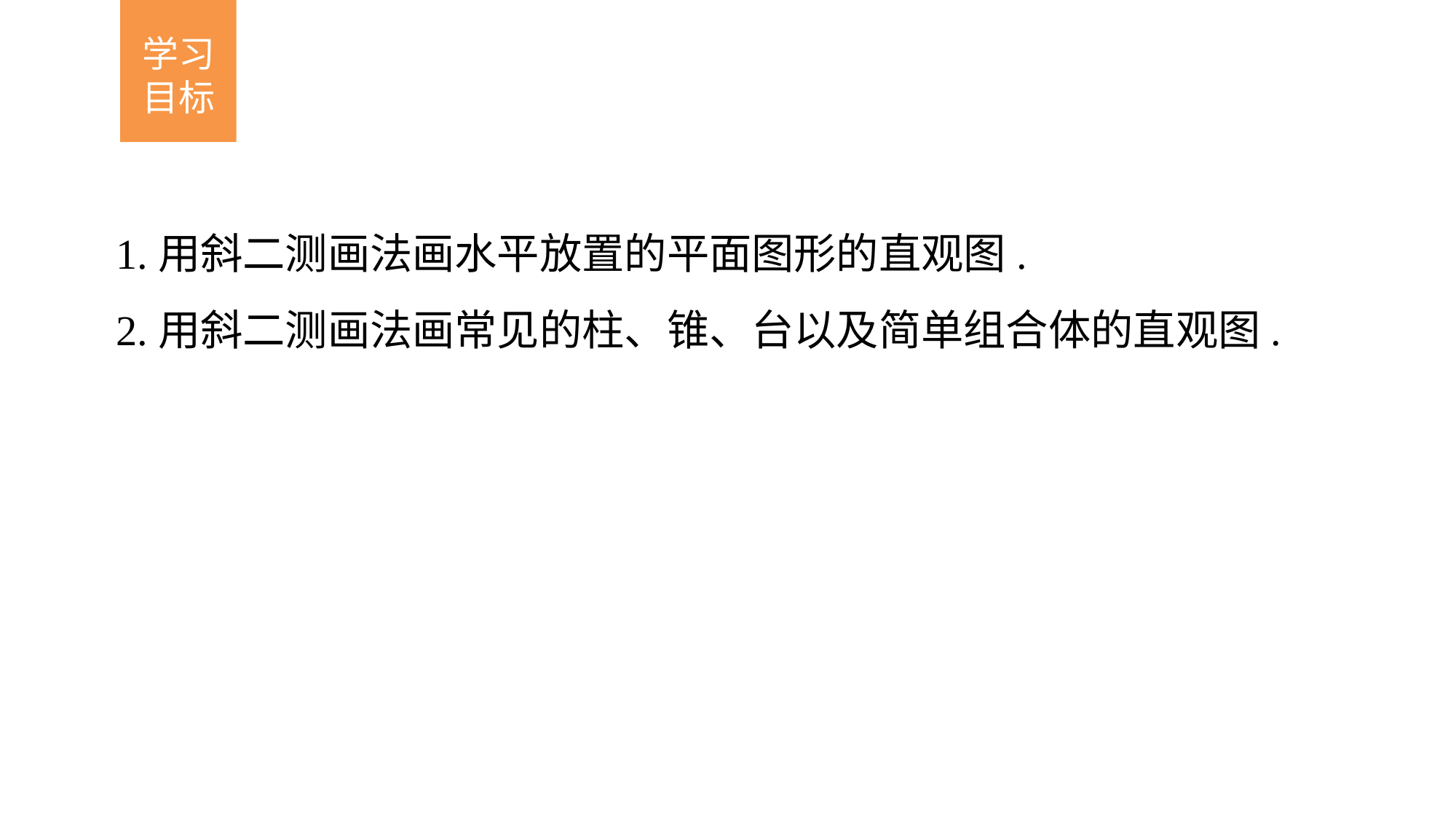

学习目标
1.用斜二测画法画水平放置的平面图形的直观图.
2.用斜二测画法画常见的柱、锥、台以及简单组合体的直观图.